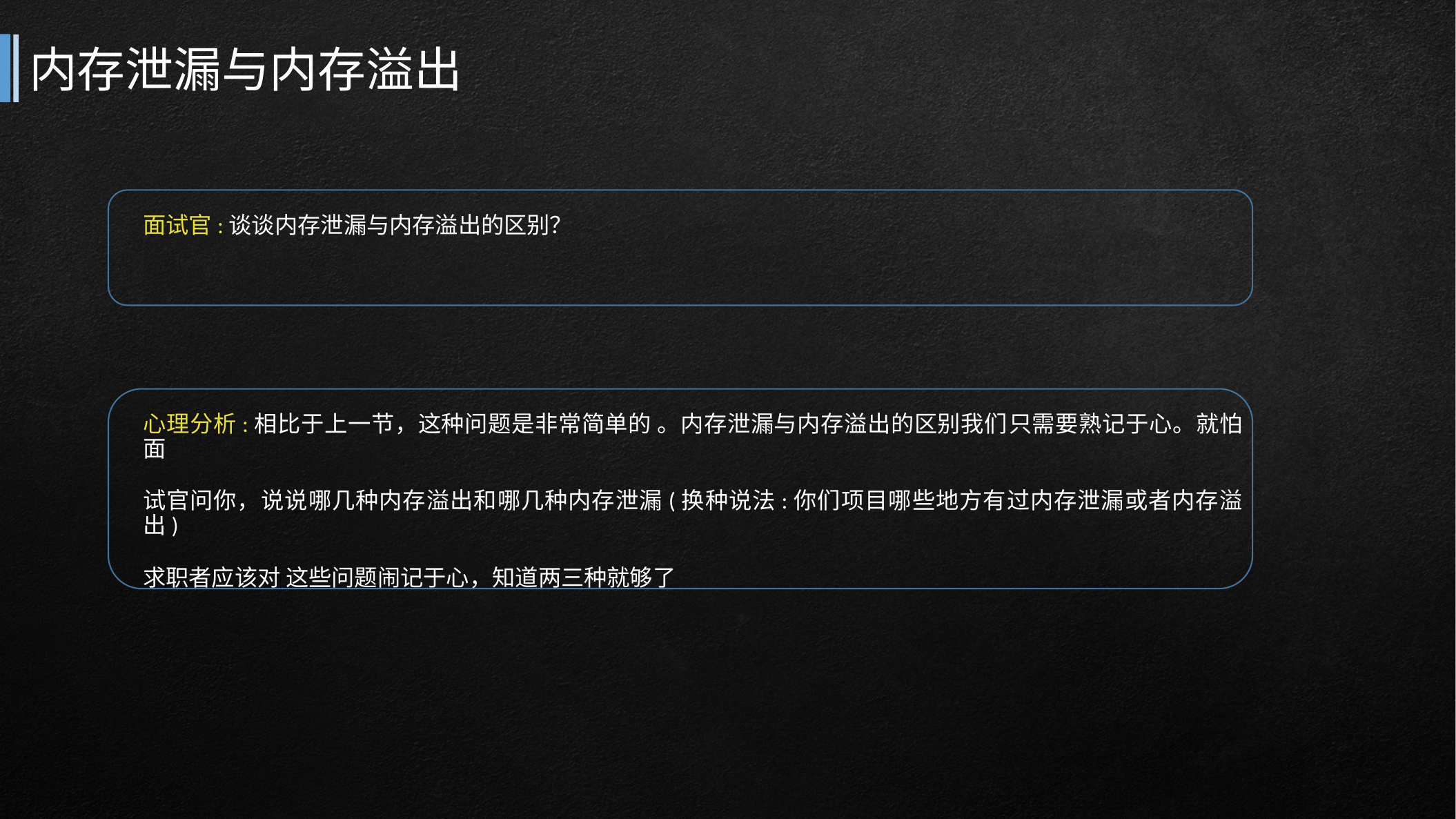

# 内存泄漏与内存溢出

面试官:谈谈内存泄漏与内存溢出的区别？

心理分析:相比于上一节，这种问题是非常简单的 。内存泄漏与内存溢出的区别我们只需要熟记于心。就怕面
试官问你，说说哪几种内存溢出和哪几种内存泄漏(换种说法:你们项目哪些地方有过内存泄漏或者内存溢出)
求职者应该对 这些问题闹记于心，知道两三种就够了